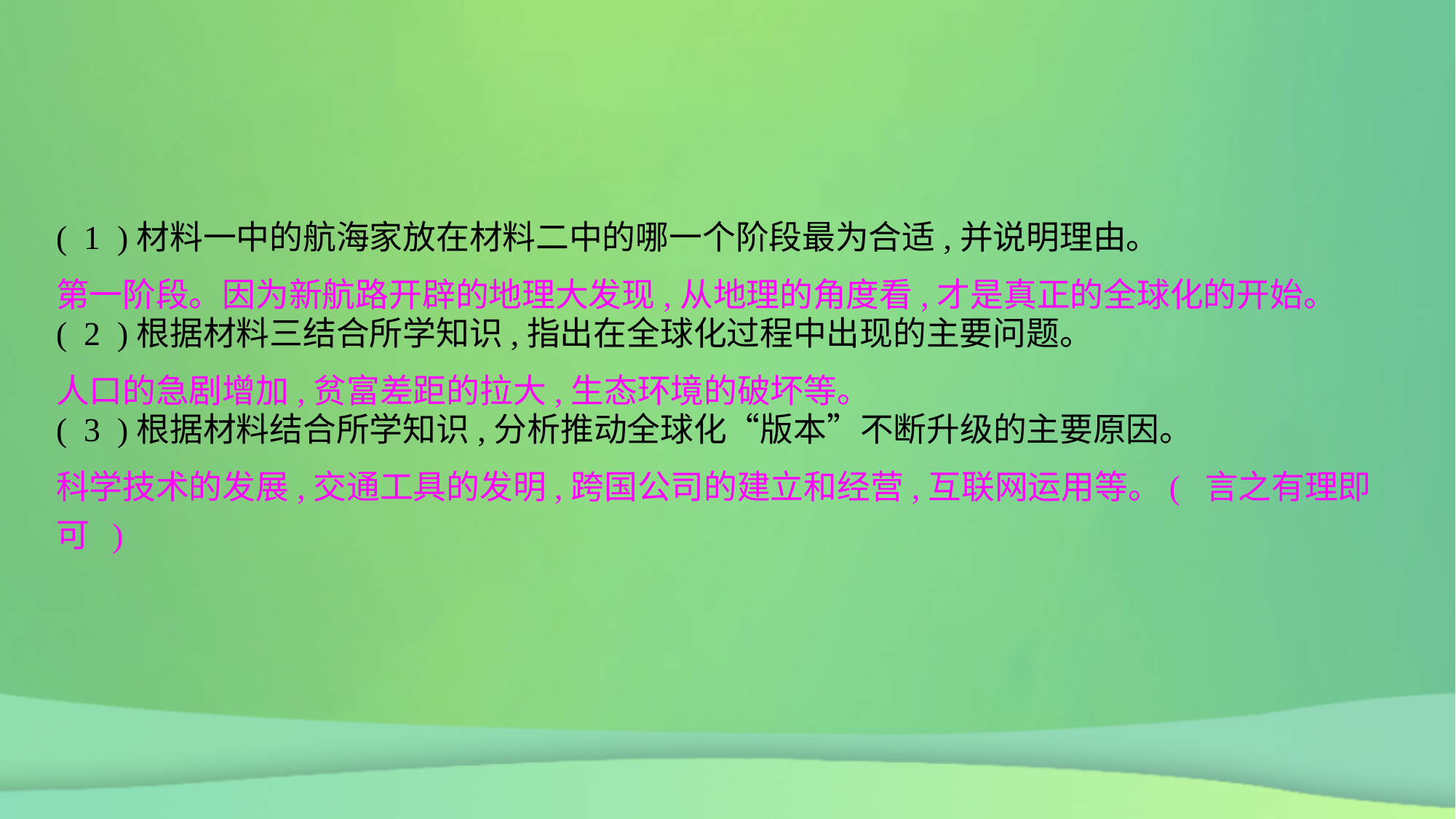

(  1  )材料一中的航海家放在材料二中的哪一个阶段最为合适,并说明理由。

(  2  )根据材料三结合所学知识,指出在全球化过程中出现的主要问题。

(  3  )根据材料结合所学知识,分析推动全球化“版本”不断升级的主要原因。
第一阶段。因为新航路开辟的地理大发现,从地理的角度看,才是真正的全球化的开始。

人口的急剧增加,贫富差距的拉大,生态环境的破坏等。

科学技术的发展,交通工具的发明,跨国公司的建立和经营,互联网运用等。(  言之有理即可  )